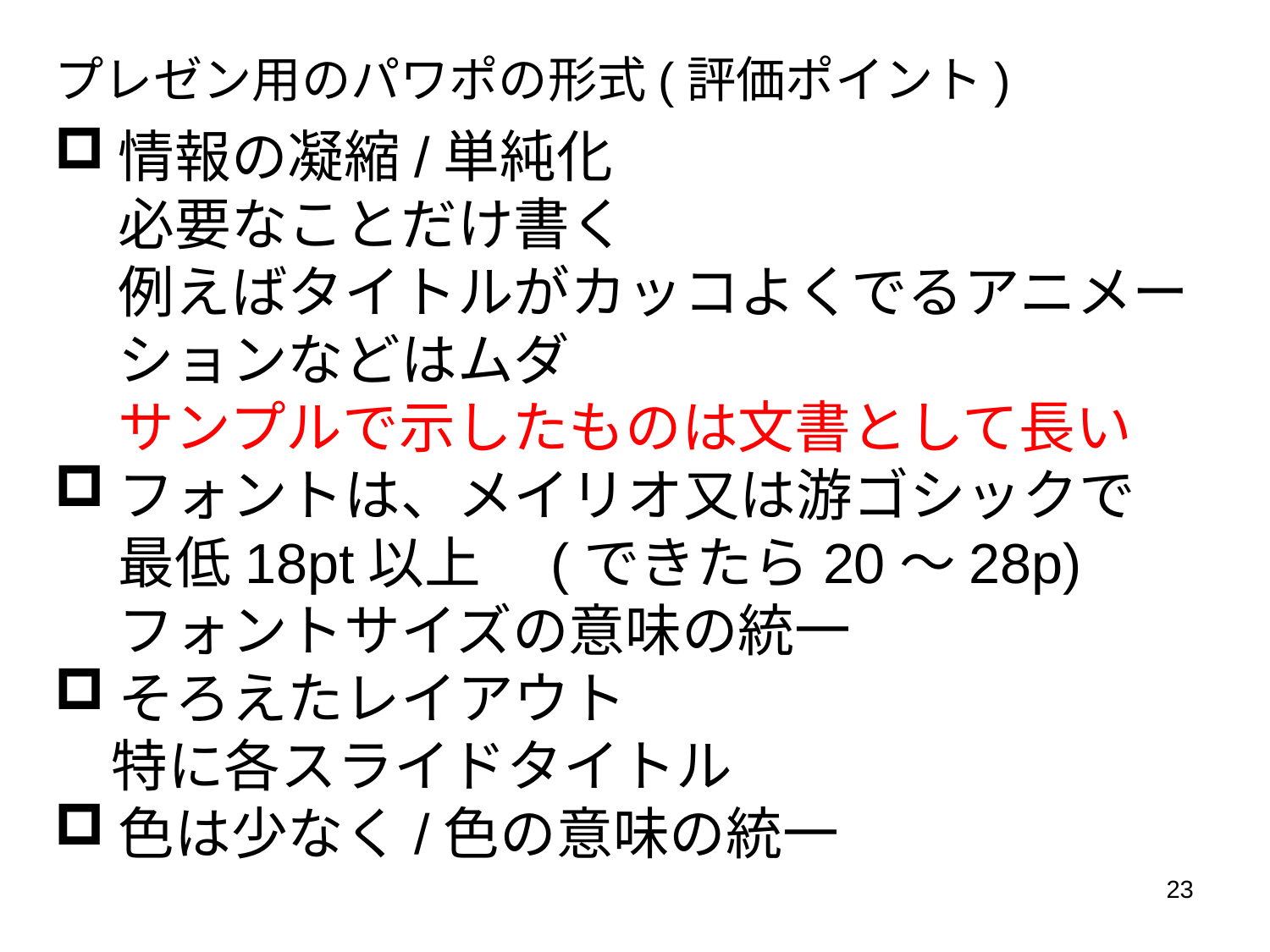

プレゼン用のパワポの形式(評価ポイント)
情報の凝縮/単純化
必要なことだけ書く
例えばタイトルがカッコよくでるアニメーションなどはムダ
サンプルで示したものは文書として長い
フォントは、メイリオ又は游ゴシックで
最低18pt以上　(できたら20～28p)
フォントサイズの意味の統一
そろえたレイアウト
　特に各スライドタイトル
色は少なく/色の意味の統一
23